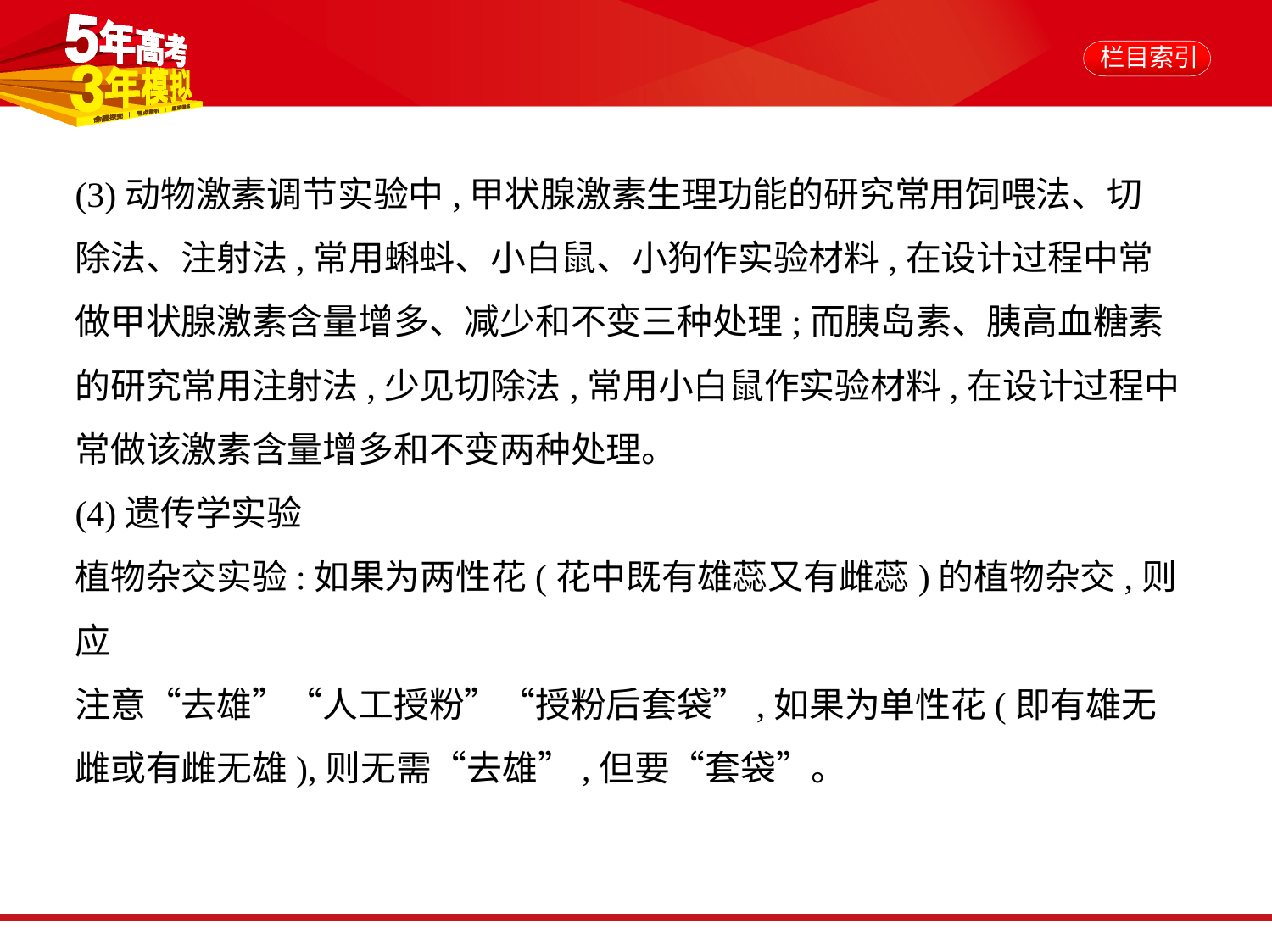

(3)动物激素调节实验中,甲状腺激素生理功能的研究常用饲喂法、切
除法、注射法,常用蝌蚪、小白鼠、小狗作实验材料,在设计过程中常
做甲状腺激素含量增多、减少和不变三种处理;而胰岛素、胰高血糖素
的研究常用注射法,少见切除法,常用小白鼠作实验材料,在设计过程中
常做该激素含量增多和不变两种处理。
(4)遗传学实验
植物杂交实验:如果为两性花(花中既有雄蕊又有雌蕊)的植物杂交,则应
注意“去雄”“人工授粉”“授粉后套袋”,如果为单性花(即有雄无
雌或有雌无雄),则无需“去雄”,但要“套袋”。